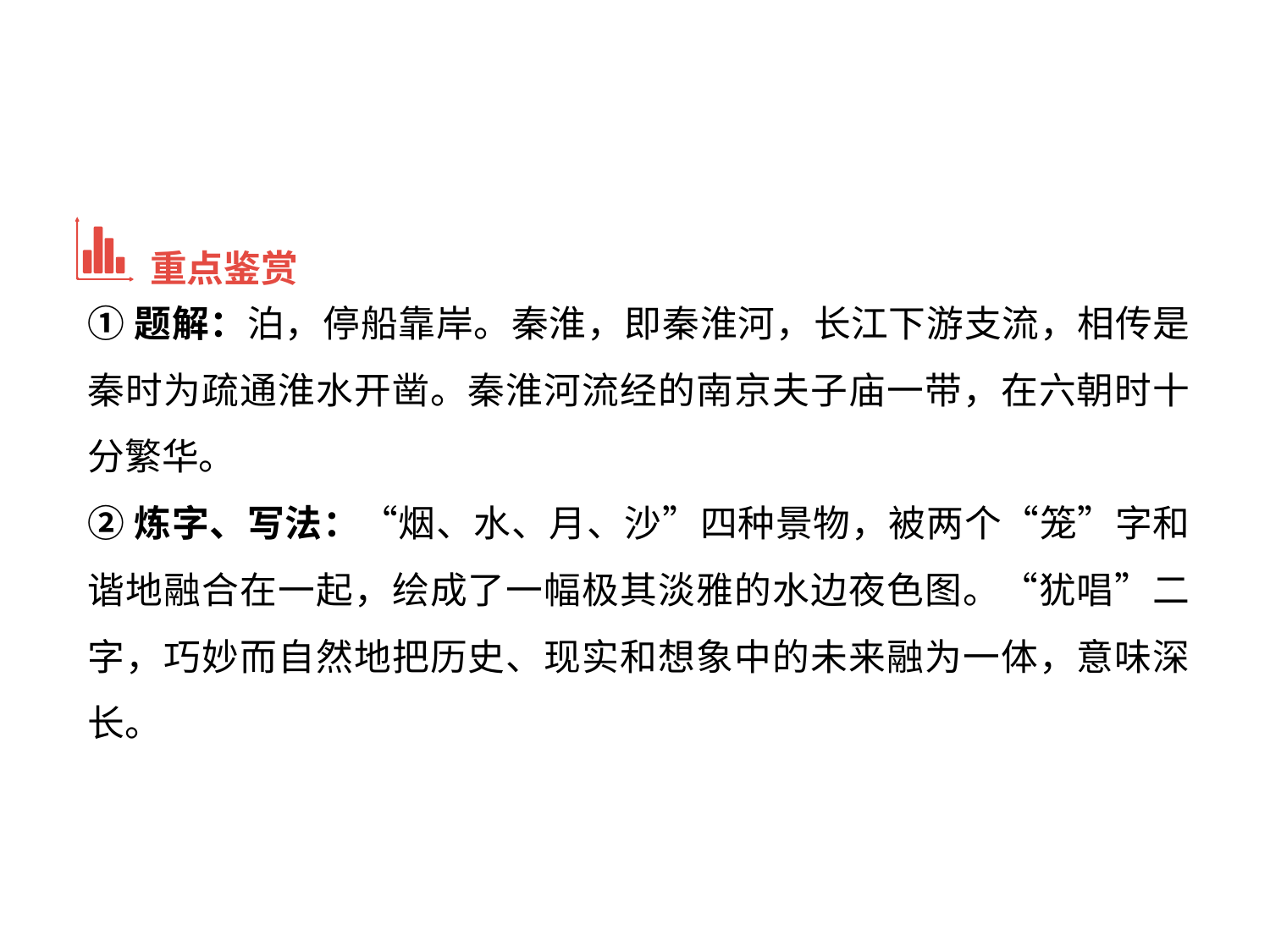

重点鉴赏
①题解：泊，停船靠岸。秦淮，即秦淮河，长江下游支流，相传是秦时为疏通淮水开凿。秦淮河流经的南京夫子庙一带，在六朝时十分繁华。
②炼字、写法：“烟、水、月、沙”四种景物，被两个“笼”字和谐地融合在一起，绘成了一幅极其淡雅的水边夜色图。“犹唱”二字，巧妙而自然地把历史、现实和想象中的未来融为一体，意味深长。